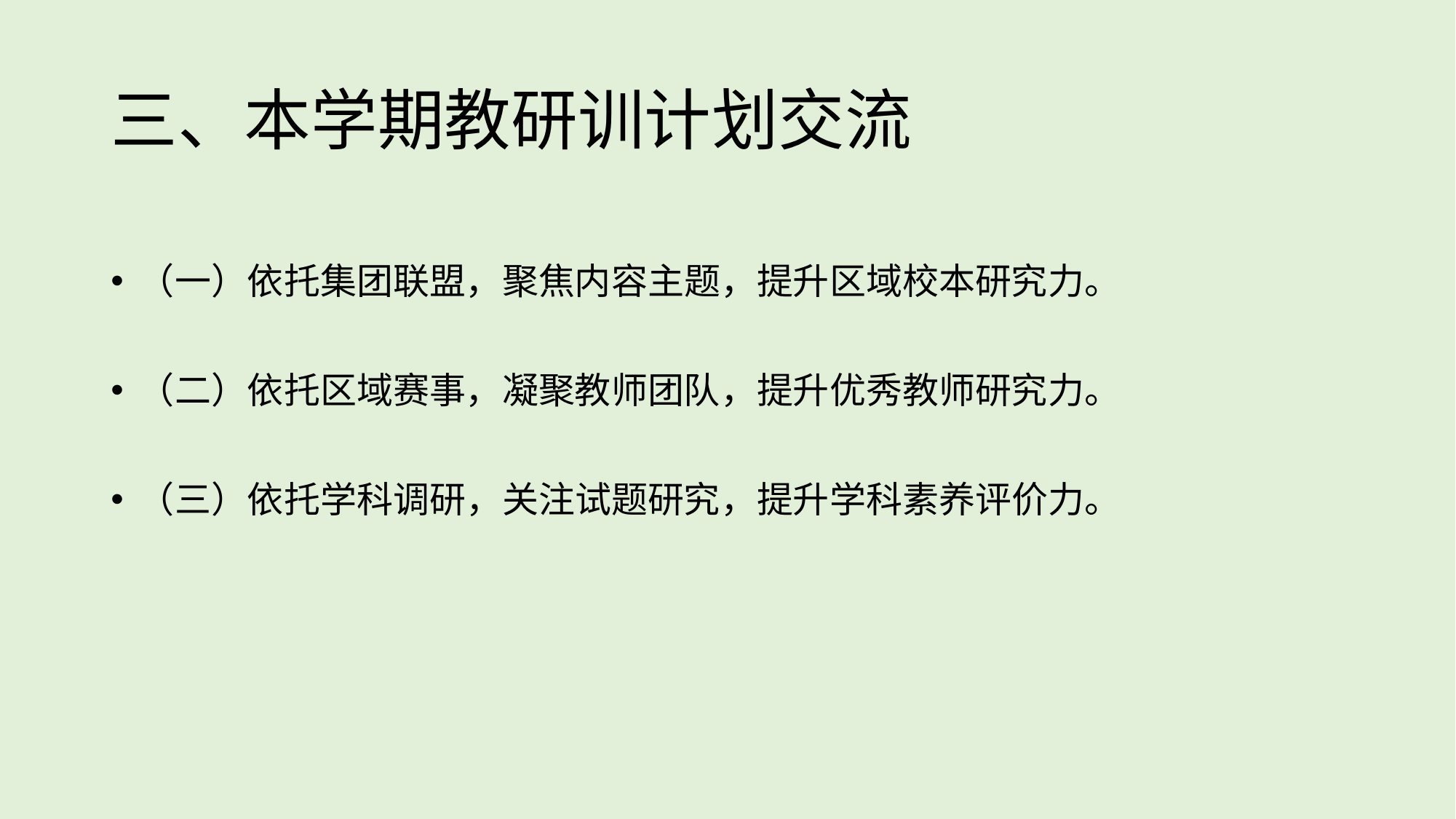

# 三、本学期教研训计划交流
（一）依托集团联盟，聚焦内容主题，提升区域校本研究力。

（二）依托区域赛事，凝聚教师团队，提升优秀教师研究力。

（三）依托学科调研，关注试题研究，提升学科素养评价力。